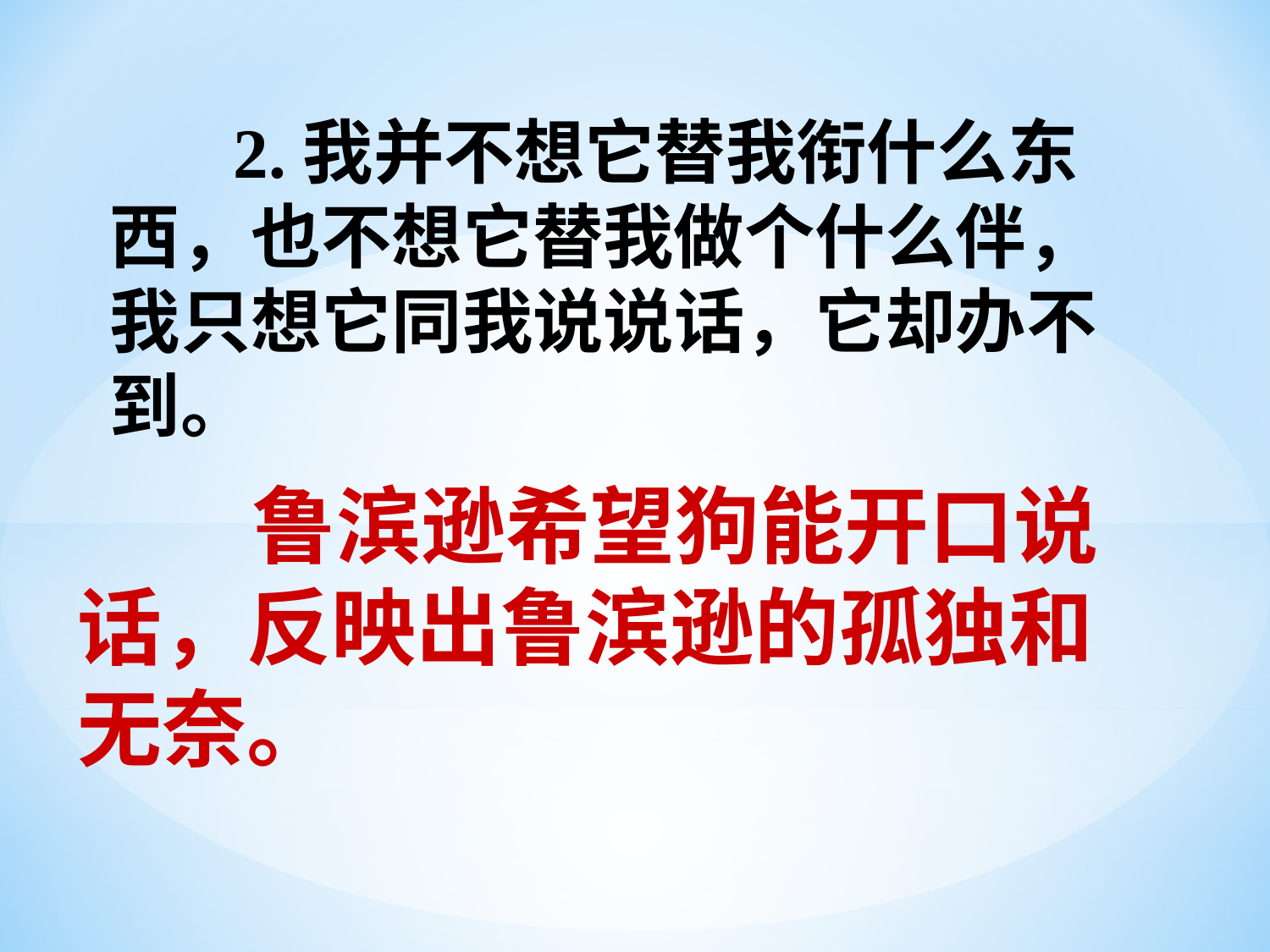

2.我并不想它替我衔什么东
西，也不想它替我做个什么伴，
我只想它同我说说话，它却办不
到。
        鲁滨逊希望狗能开口说
话，反映出鲁滨逊的孤独和
无奈。